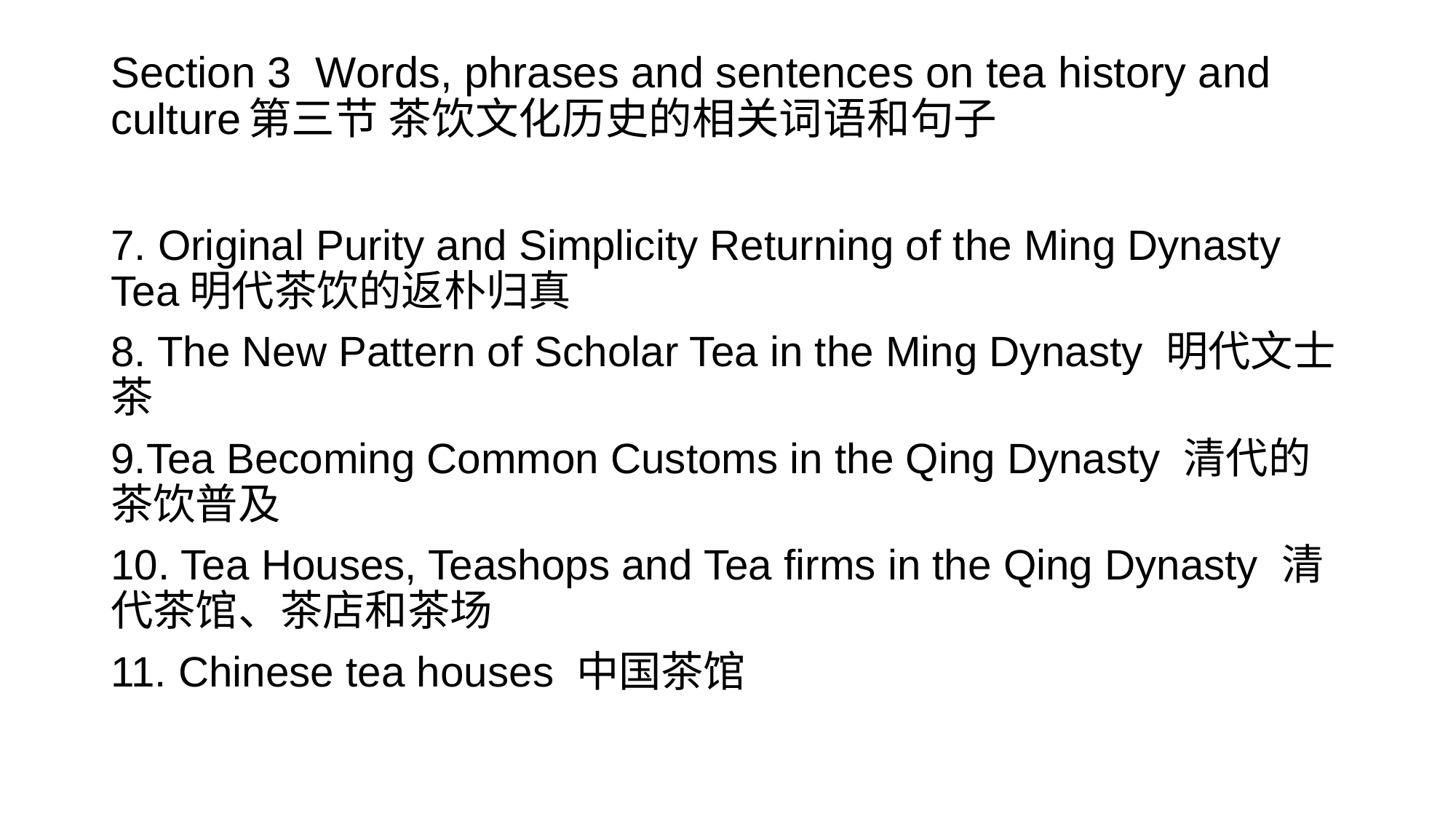

# Section 3  Words, phrases and sentences on tea history and culture第三节 茶饮文化历史的相关词语和句子
7. Original Purity and Simplicity Returning of the Ming Dynasty Tea明代茶饮的返朴归真
8. The New Pattern of Scholar Tea in the Ming Dynasty 明代文士茶
9.Tea Becoming Common Customs in the Qing Dynasty 清代的茶饮普及
10. Tea Houses, Teashops and Tea firms in the Qing Dynasty 清代茶馆、茶店和茶场
11. Chinese tea houses 中国茶馆